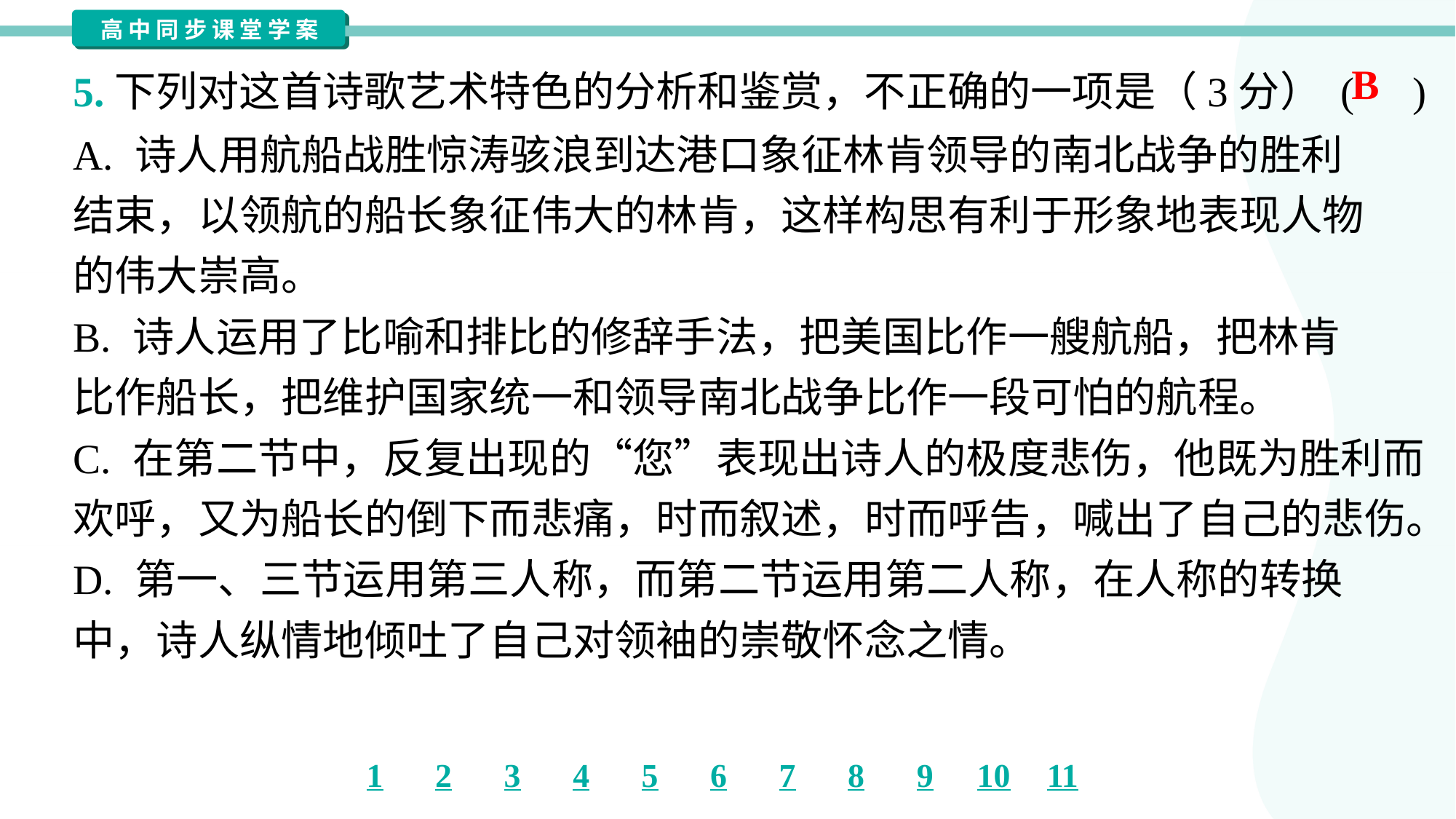

B
5.下列对这首诗歌艺术特色的分析和鉴赏，不正确的一项是（3分） (     )
A. 诗人用航船战胜惊涛骇浪到达港口象征林肯领导的南北战争的胜利
结束，以领航的船长象征伟大的林肯，这样构思有利于形象地表现人物
的伟大崇高。
B. 诗人运用了比喻和排比的修辞手法，把美国比作一艘航船，把林肯
比作船长，把维护国家统一和领导南北战争比作一段可怕的航程。
C. 在第二节中，反复出现的“您”表现出诗人的极度悲伤，他既为胜利而
欢呼，又为船长的倒下而悲痛，时而叙述，时而呼告，喊出了自己的悲伤。
D. 第一、三节运用第三人称，而第二节运用第二人称，在人称的转换
中，诗人纵情地倾吐了自己对领袖的崇敬怀念之情。